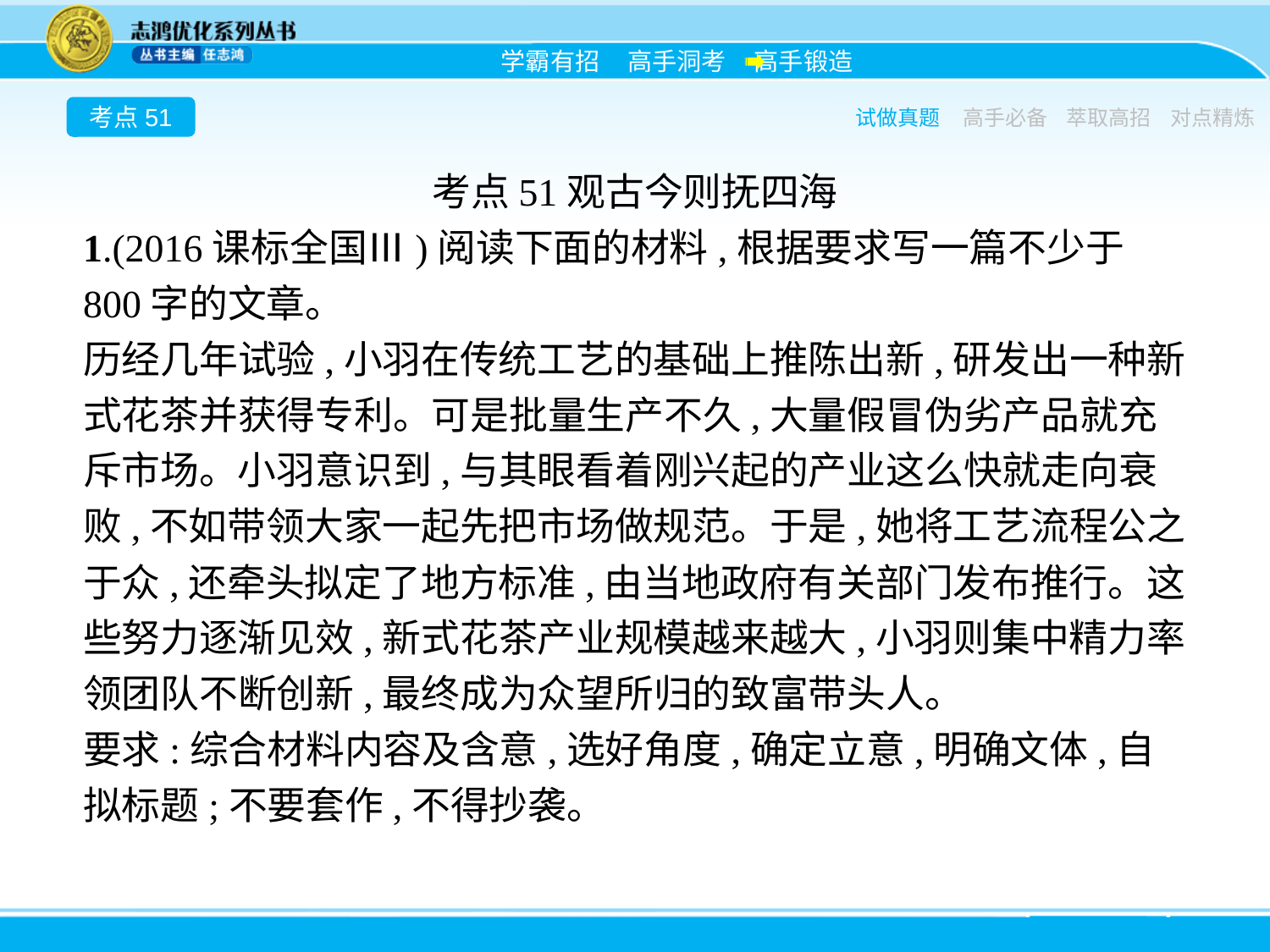

考点51
试做真题
高手必备
萃取高招
对点精炼
考点51观古今则抚四海
1.(2016课标全国Ⅲ)阅读下面的材料,根据要求写一篇不少于800字的文章。
历经几年试验,小羽在传统工艺的基础上推陈出新,研发出一种新式花茶并获得专利。可是批量生产不久,大量假冒伪劣产品就充斥市场。小羽意识到,与其眼看着刚兴起的产业这么快就走向衰败,不如带领大家一起先把市场做规范。于是,她将工艺流程公之于众,还牵头拟定了地方标准,由当地政府有关部门发布推行。这些努力逐渐见效,新式花茶产业规模越来越大,小羽则集中精力率领团队不断创新,最终成为众望所归的致富带头人。
要求:综合材料内容及含意,选好角度,确定立意,明确文体,自拟标题;不要套作,不得抄袭。